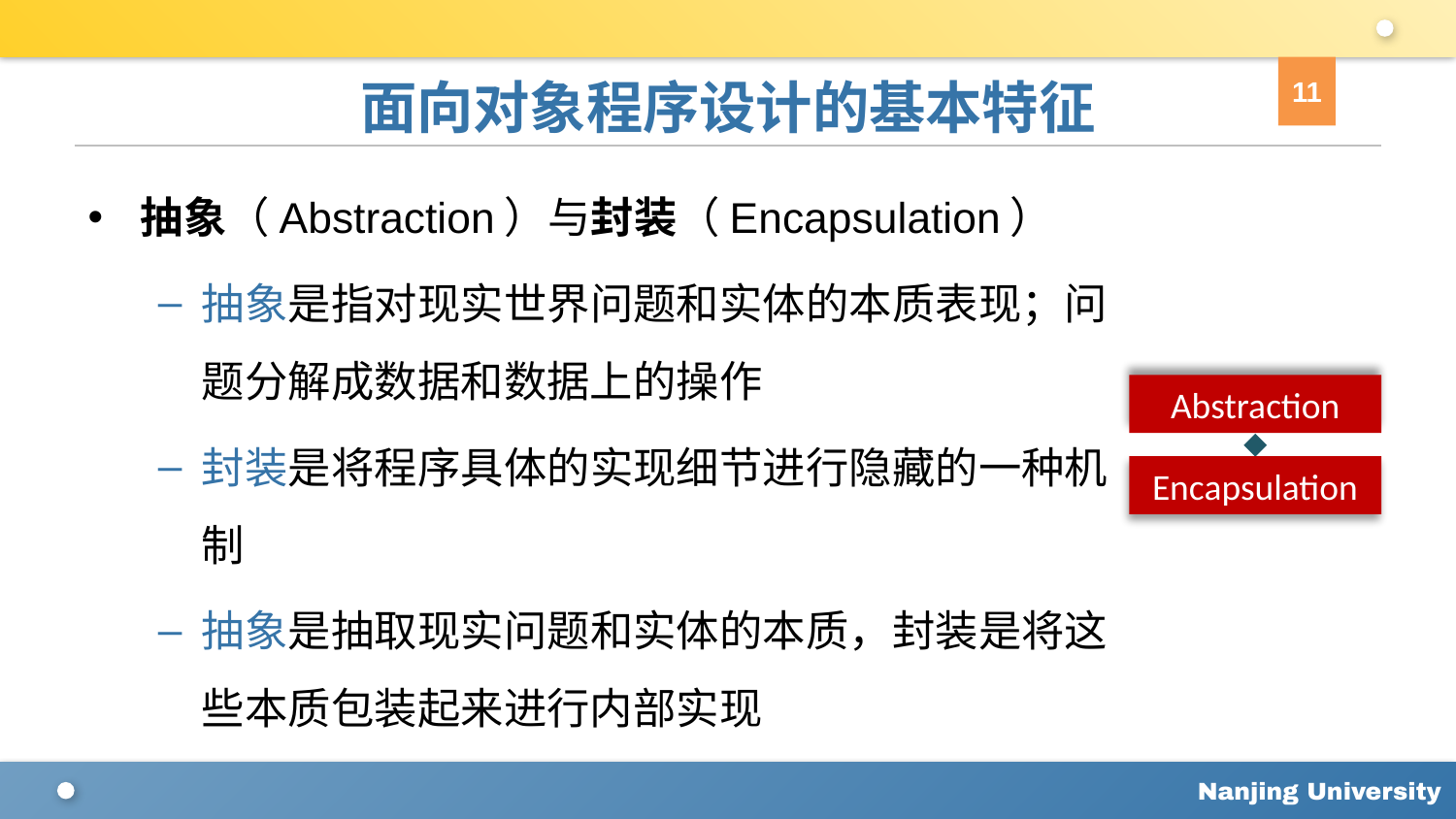

11
# 面向对象程序设计的基本特征
抽象（Abstraction）与封装（Encapsulation）
抽象是指对现实世界问题和实体的本质表现；问题分解成数据和数据上的操作
封装是将程序具体的实现细节进行隐藏的一种机制
抽象是抽取现实问题和实体的本质，封装是将这些本质包装起来进行内部实现
Abstraction

Encapsulation